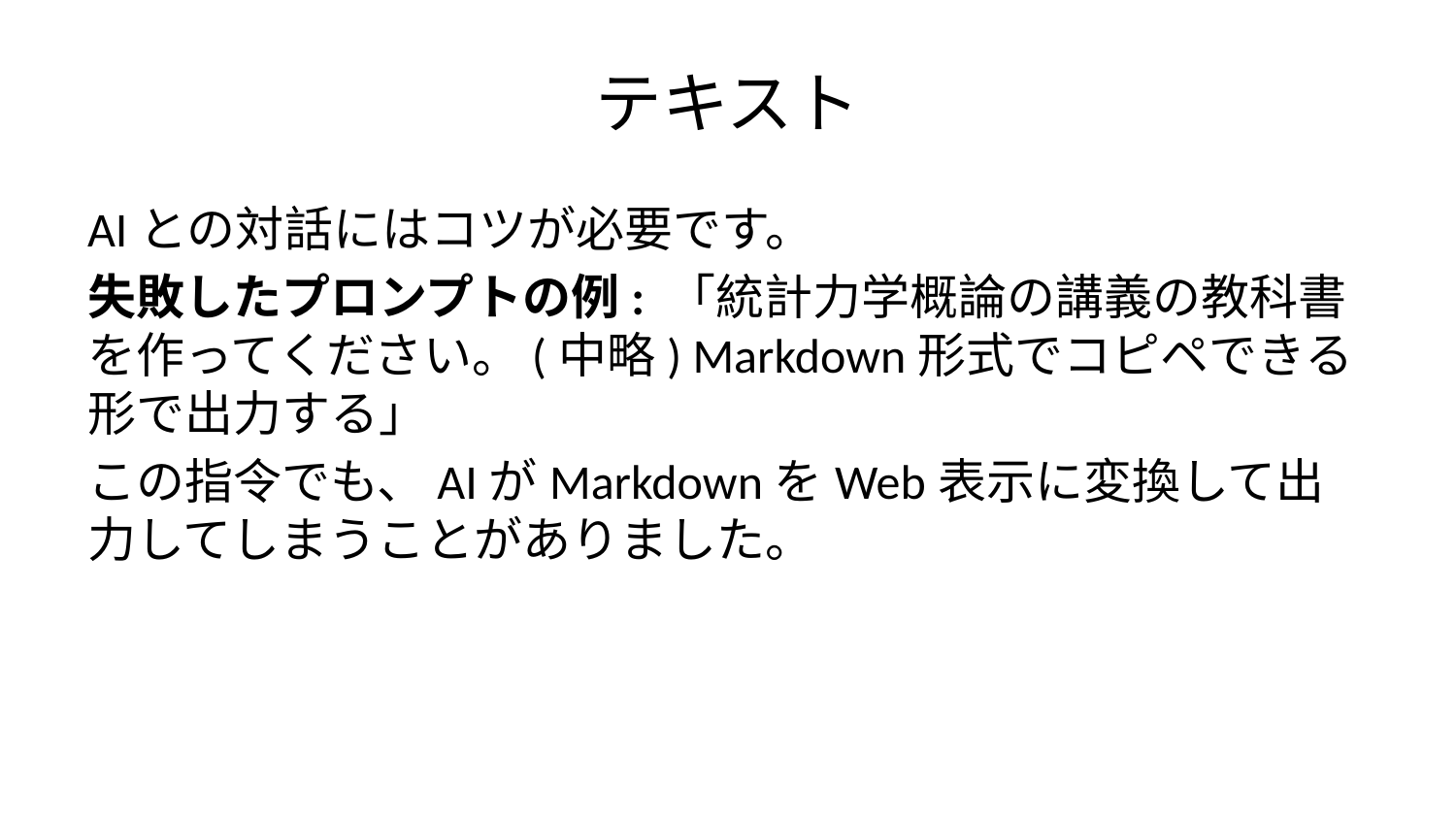

# テキスト
AIとの対話にはコツが必要です。
失敗したプロンプトの例: 「統計力学概論の講義の教科書を作ってください。(中略) Markdown形式でコピペできる形で出力する」
この指令でも、AIがMarkdownをWeb表示に変換して出力してしまうことがありました。